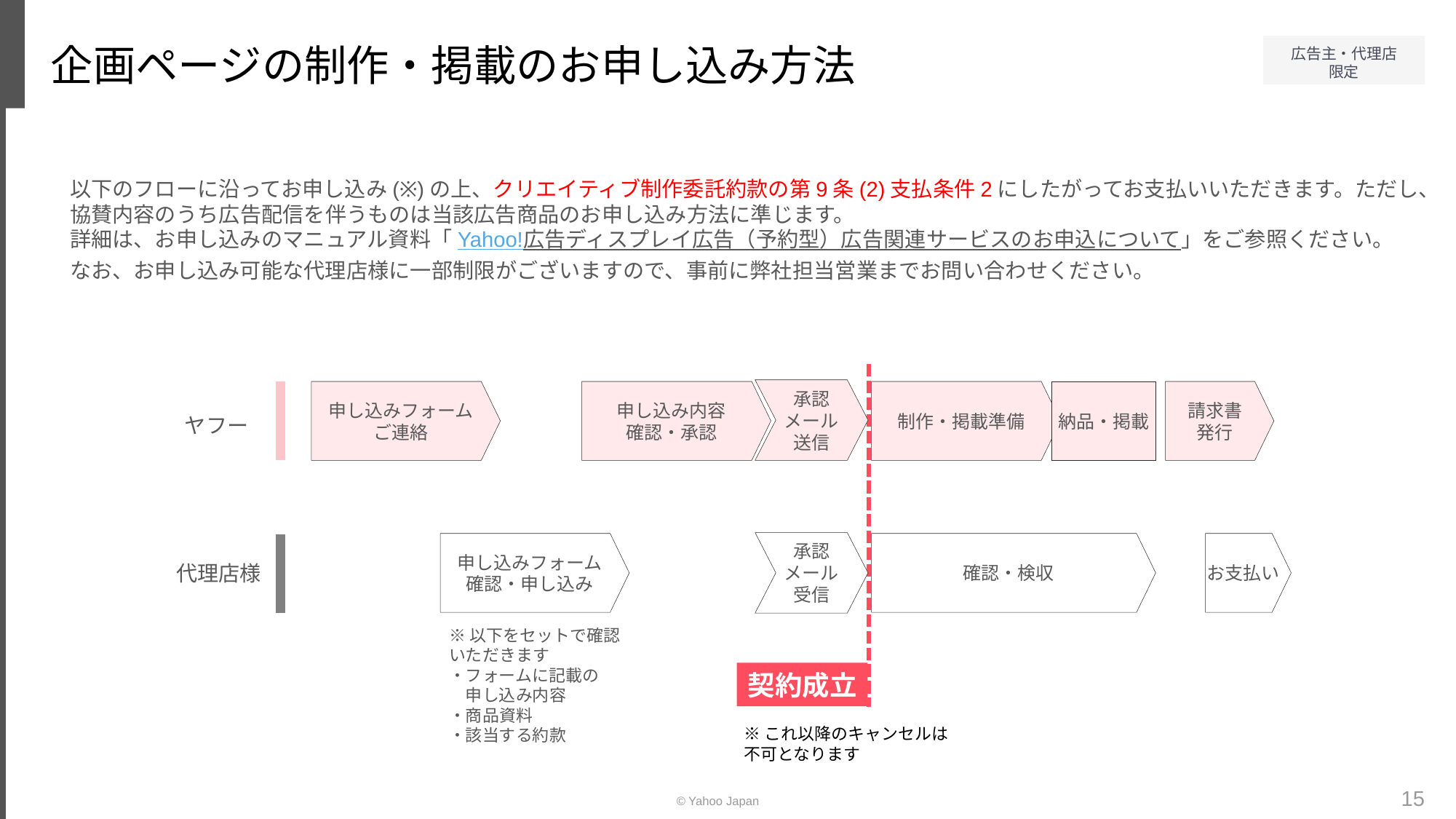

企画ページの制作・掲載のお申し込み方法
以下のフローに沿ってお申し込み(※)の上、クリエイティブ制作委託約款の第9条(2)支払条件2にしたがってお支払いいただきます。ただし、協賛内容のうち広告配信を伴うものは当該広告商品のお申し込み方法に準じます。
詳細は、お申し込みのマニュアル資料「Yahoo!広告ディスプレイ広告（予約型）広告関連サービスのお申込について」をご参照ください。
なお、お申し込み可能な代理店様に一部制限がございますので、事前に弊社担当営業までお問い合わせください。
承認メール
送信
申し込みフォーム
ご連絡
申し込み内容
確認・承認
制作・掲載準備
納品・掲載
請求書
発行
ヤフー
承認メール
受信
申し込みフォーム
確認・申し込み
確認・検収
お支払い
代理店様
※以下をセットで確認
いただきます
・フォームに記載の
　申し込み内容
・商品資料
・該当する約款
契約成立
※これ以降のキャンセルは
不可となります
15